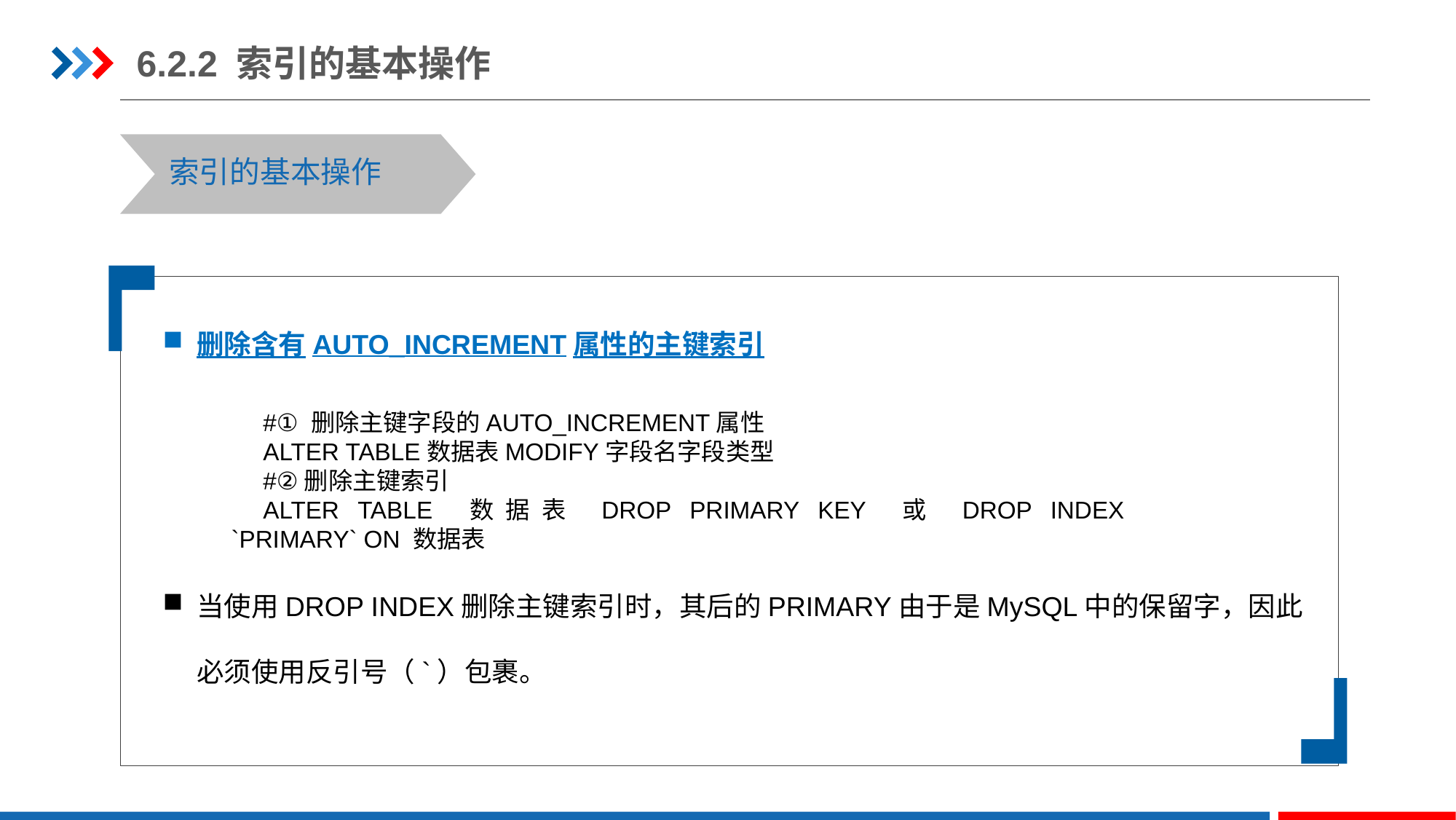

6.2.2 索引的基本操作

索引的基本操作

删除含有AUTO_INCREMENT属性的主键索引

当使用DROP INDEX删除主键索引时，其后的PRIMARY由于是MySQL中的保留字，因此必须使用反引号（`）包裹。

#① 删除主键字段的AUTO_INCREMENT属性
ALTER TABLE数据表MODIFY字段名字段类型
#②删除主键索引
ALTER TABLE 数据表 DROP PRIMARY KEY 或 DROP INDEX `PRIMARY` ON 数据表